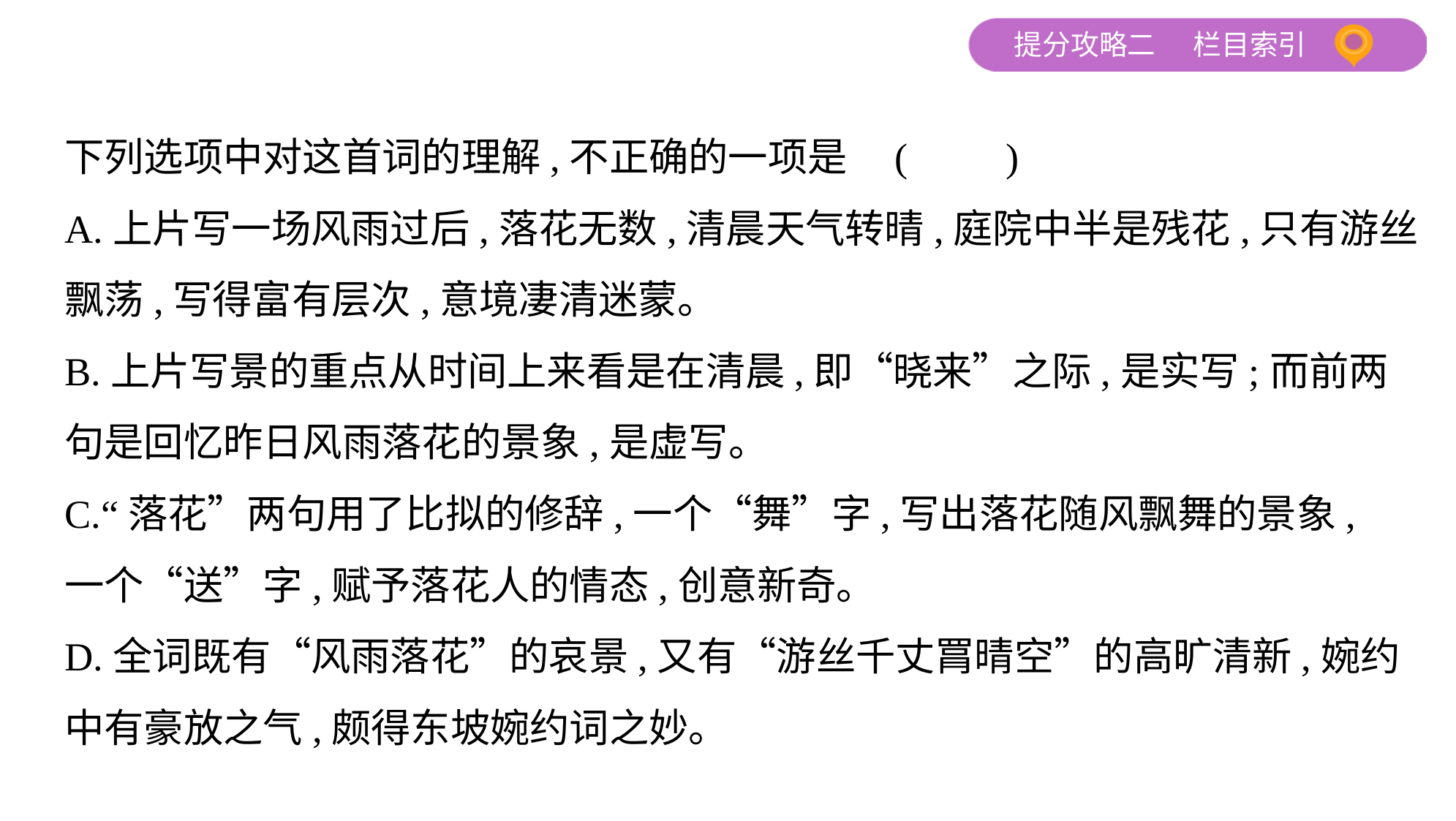

下列选项中对这首词的理解,不正确的一项是 (　　)
A.上片写一场风雨过后,落花无数,清晨天气转晴,庭院中半是残花,只有游丝
飘荡,写得富有层次,意境凄清迷蒙。
B.上片写景的重点从时间上来看是在清晨,即“晓来”之际,是实写;而前两
句是回忆昨日风雨落花的景象,是虚写。
C.“落花”两句用了比拟的修辞,一个“舞”字,写出落花随风飘舞的景象,
一个“送”字,赋予落花人的情态,创意新奇。
D.全词既有“风雨落花”的哀景,又有“游丝千丈罥晴空”的高旷清新,婉约
中有豪放之气,颇得东坡婉约词之妙。